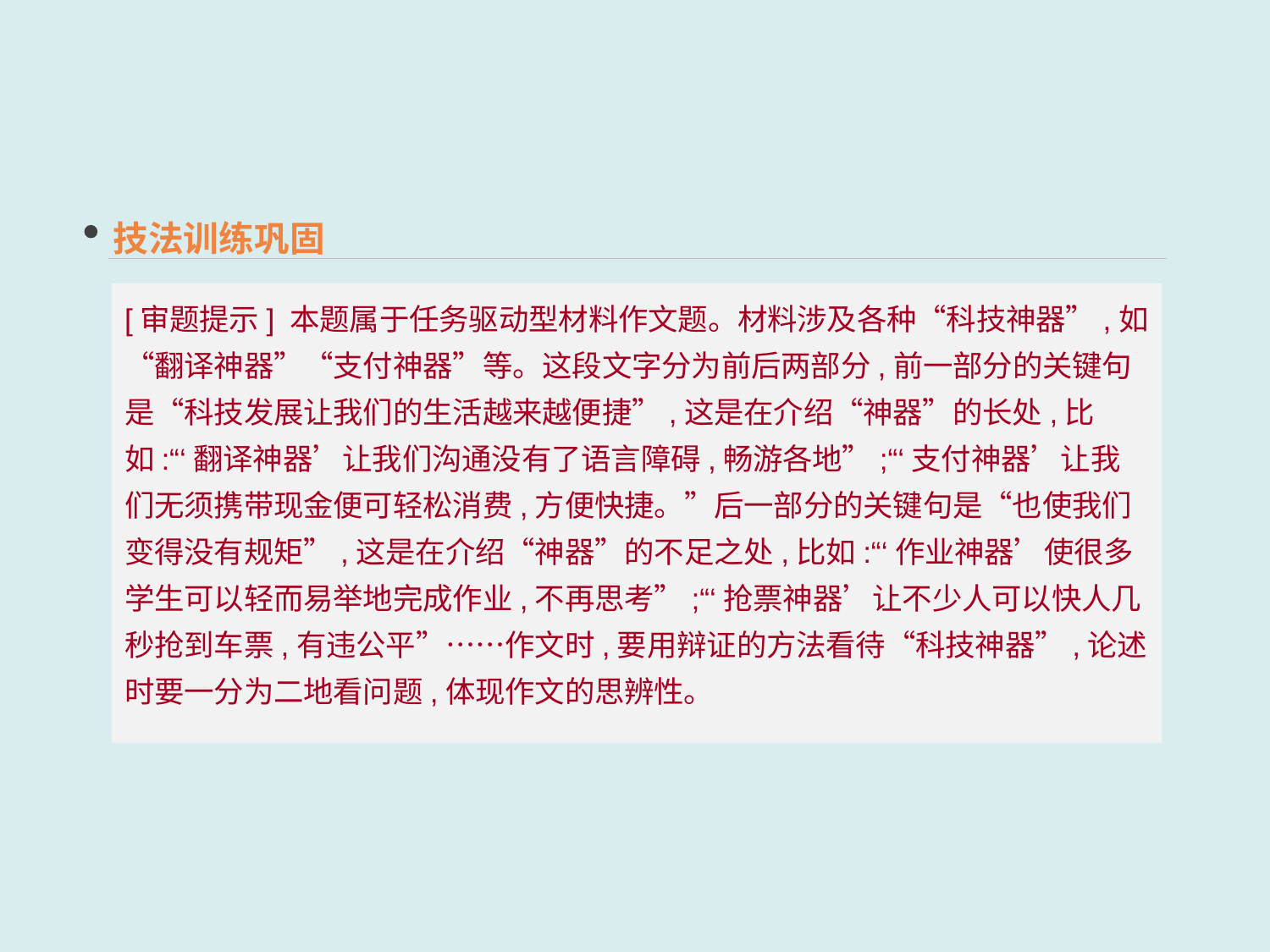

技法训练巩固

[审题提示] 本题属于任务驱动型材料作文题。材料涉及各种“科技神器”,如“翻译神器”“支付神器”等。这段文字分为前后两部分,前一部分的关键句是“科技发展让我们的生活越来越便捷”,这是在介绍“神器”的长处,比如:“‘翻译神器’让我们沟通没有了语言障碍,畅游各地”;“‘支付神器’让我们无须携带现金便可轻松消费,方便快捷。”后一部分的关键句是“也使我们变得没有规矩”,这是在介绍“神器”的不足之处,比如:“‘作业神器’使很多学生可以轻而易举地完成作业,不再思考”;“‘抢票神器’让不少人可以快人几秒抢到车票,有违公平”……作文时,要用辩证的方法看待“科技神器”,论述时要一分为二地看问题,体现作文的思辨性。